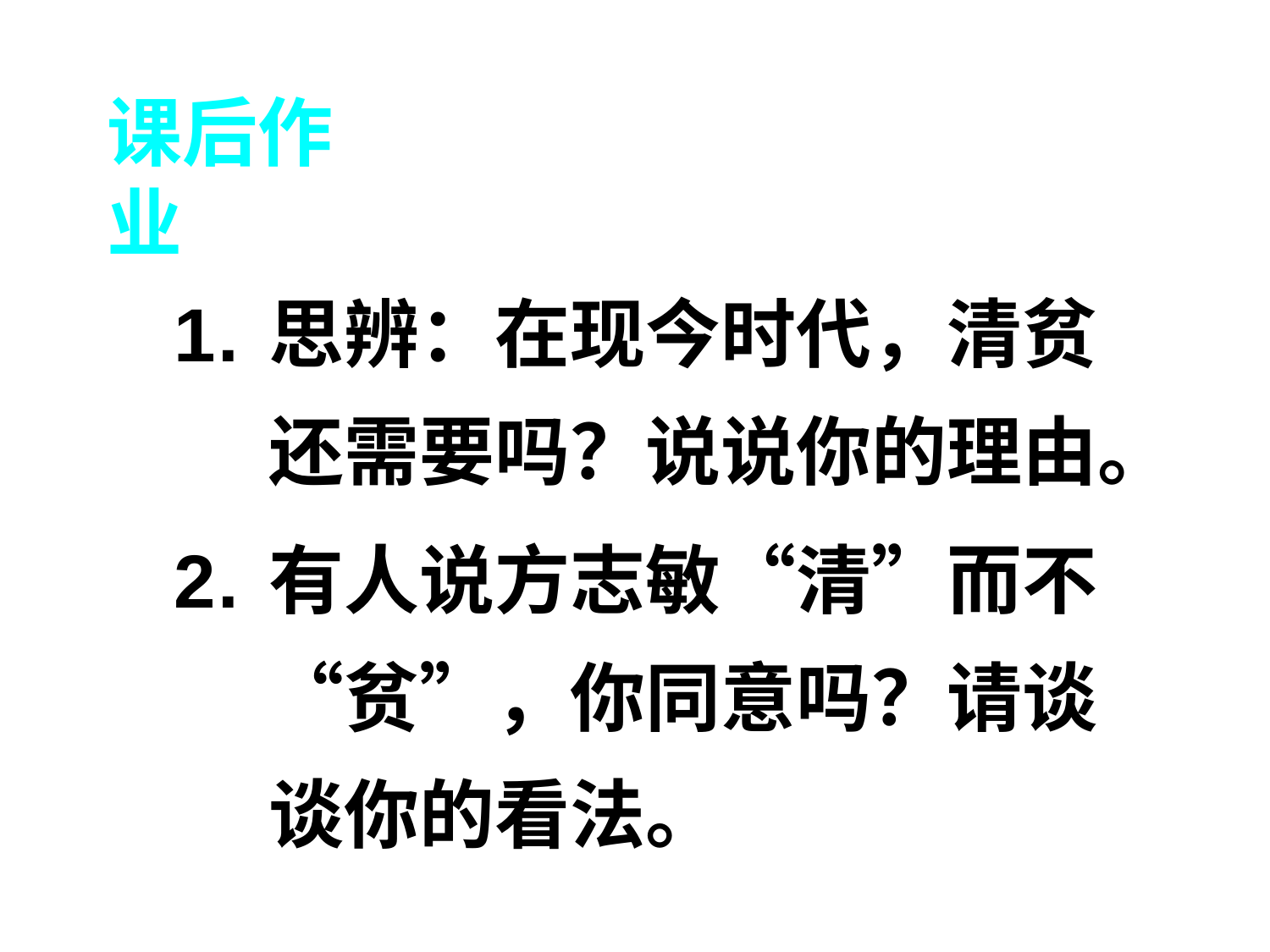

课后作业
思辨：在现今时代，清贫还需要吗？说说你的理由。
有人说方志敏“清”而不“贫”，你同意吗？请谈谈你的看法。